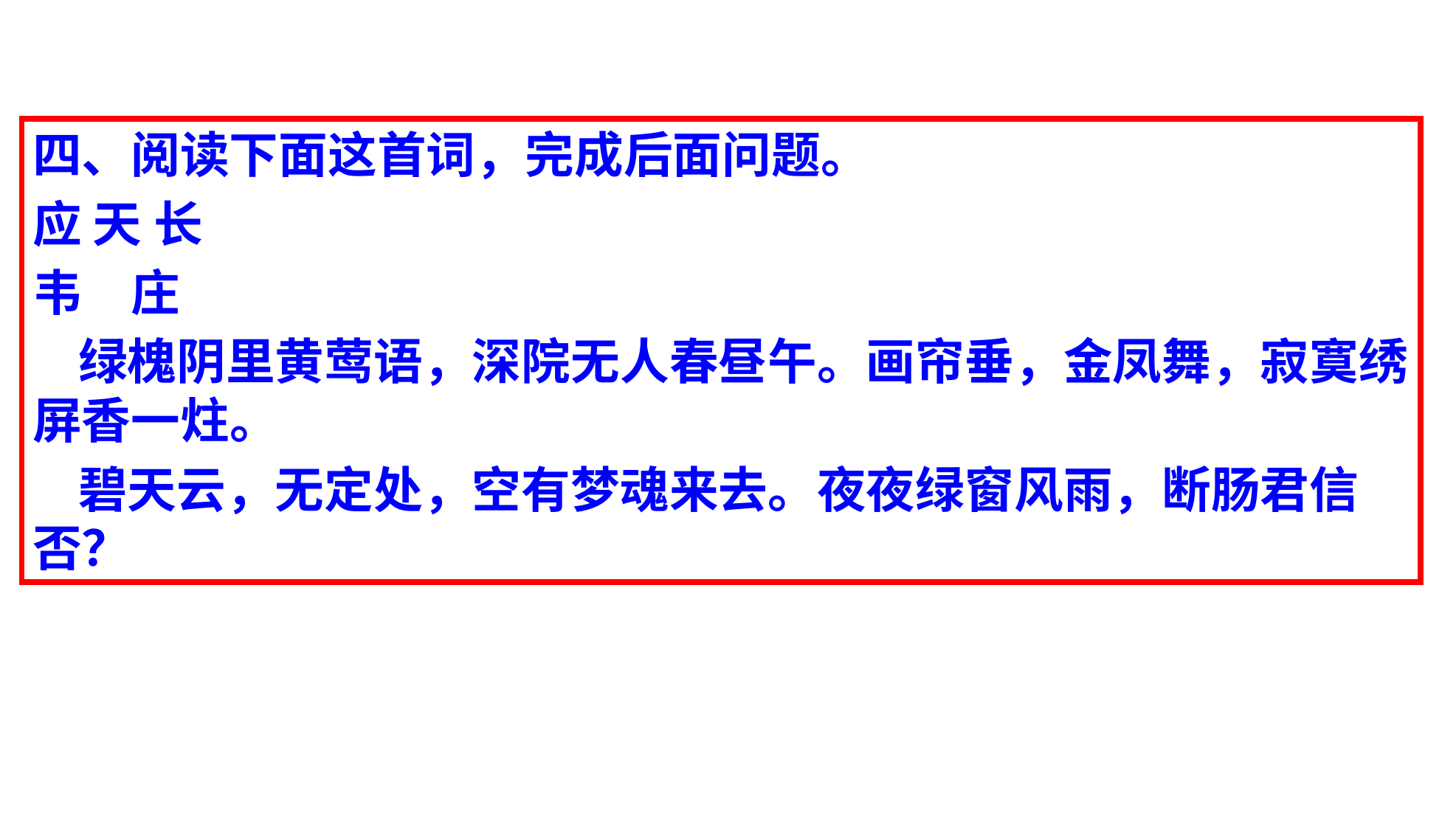

四、阅读下面这首词，完成后面问题。
应 天 长
韦　庄
   绿槐阴里黄莺语，深院无人春昼午。画帘垂，金凤舞，寂寞绣屏香一炷。
   碧天云，无定处，空有梦魂来去。夜夜绿窗风雨，断肠君信否？